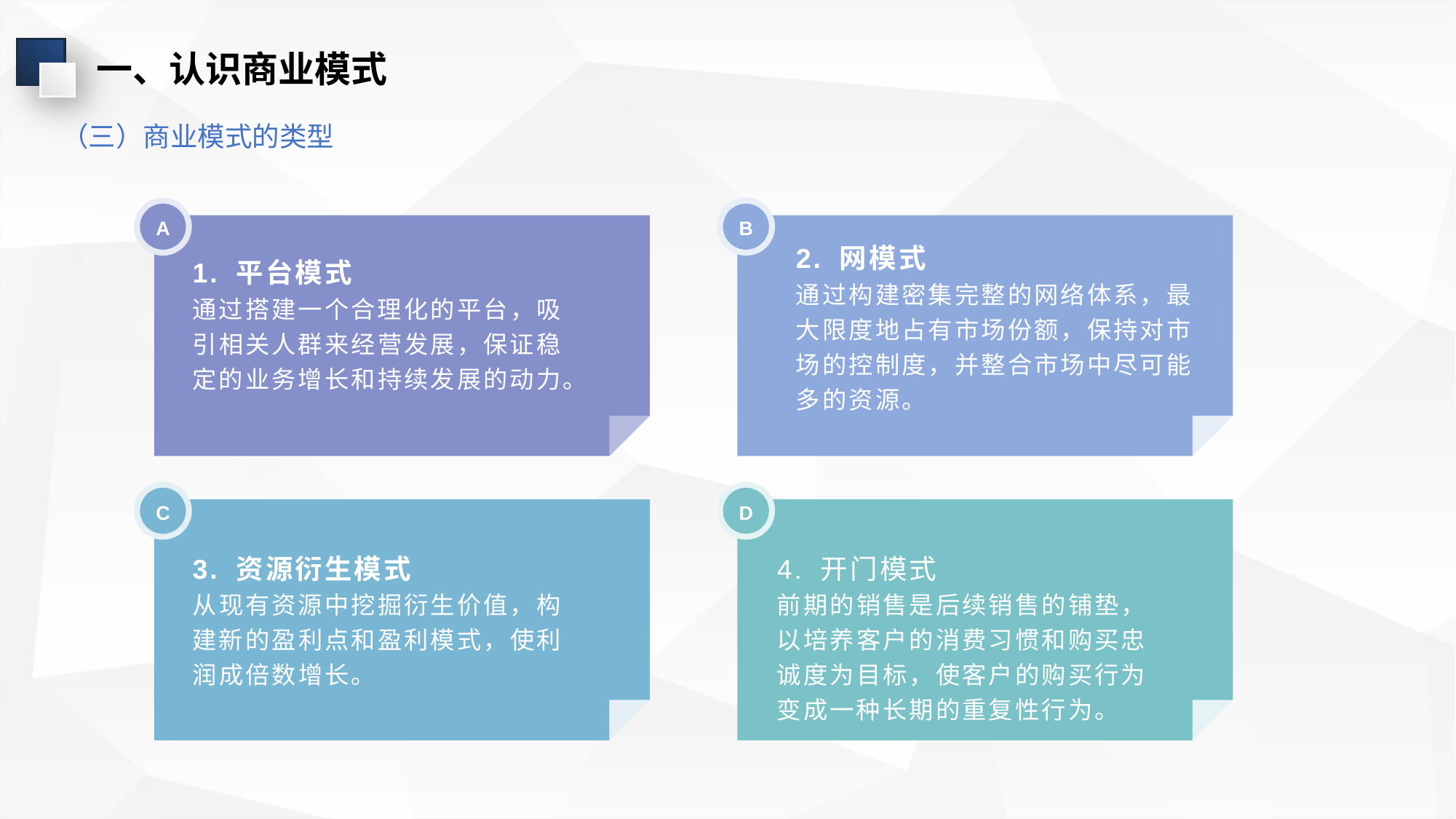

一、认识商业模式
（三）商业模式的类型

A
B

2. 网模式
通过构建密集完整的网络体系，最大限度地占有市场份额，保持对市场的控制度，并整合市场中尽可能多的资源。
1. 平台模式
通过搭建一个合理化的平台，吸引相关人群来经营发展，保证稳定的业务增长和持续发展的动力。

C
D

3. 资源衍生模式
从现有资源中挖掘衍生价值，构建新的盈利点和盈利模式，使利润成倍数增长。
4. 开门模式
前期的销售是后续销售的铺垫，以培养客户的消费习惯和购买忠诚度为目标，使客户的购买行为变成一种长期的重复性行为。